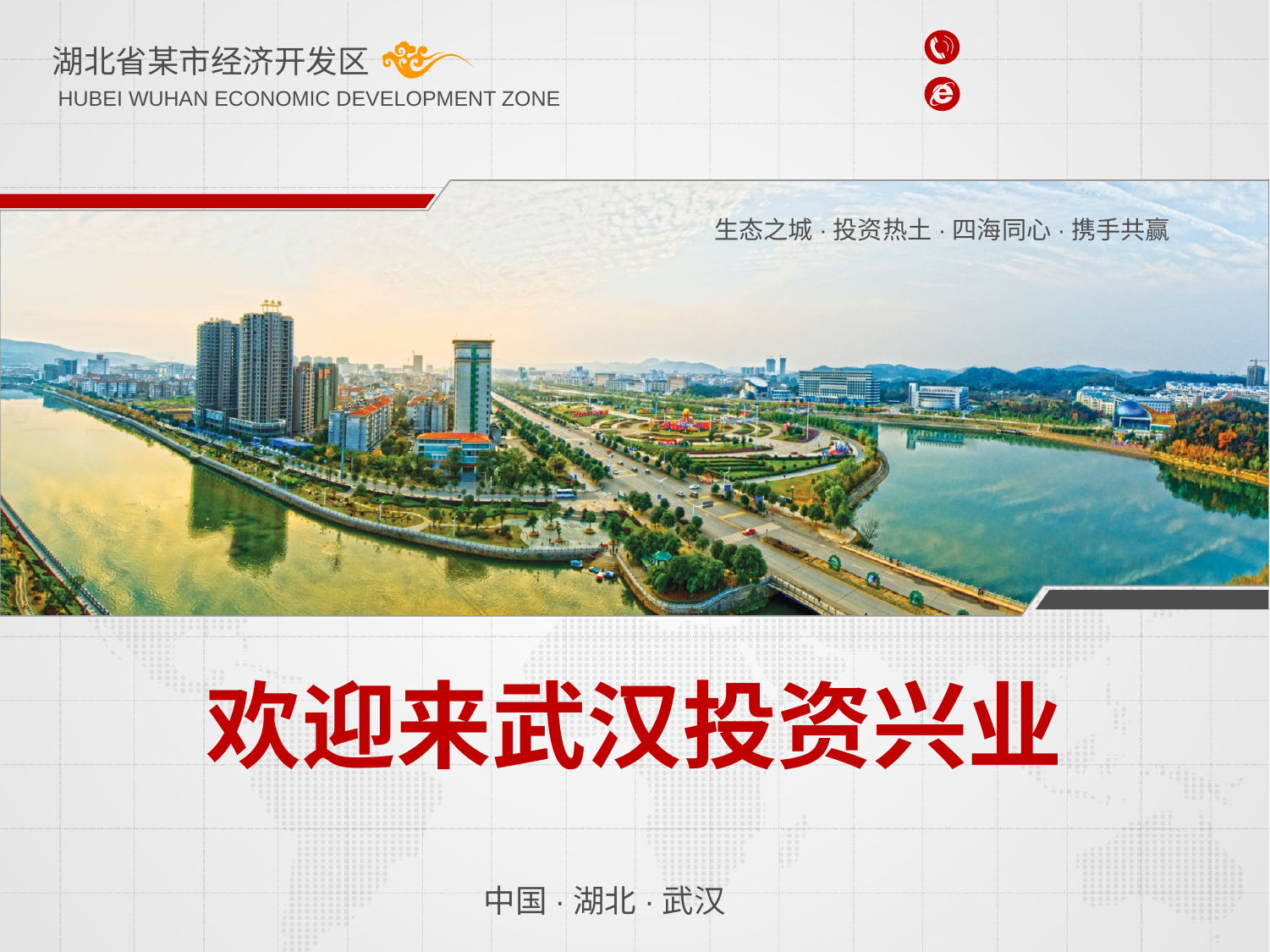

湖北省某市经济开发区

HUBEI WUHAN ECONOMIC DEVELOPMENT ZONE

生态之城·投资热土·四海同心·携手共赢

欢迎来武汉投资兴业
中国·湖北·武汉